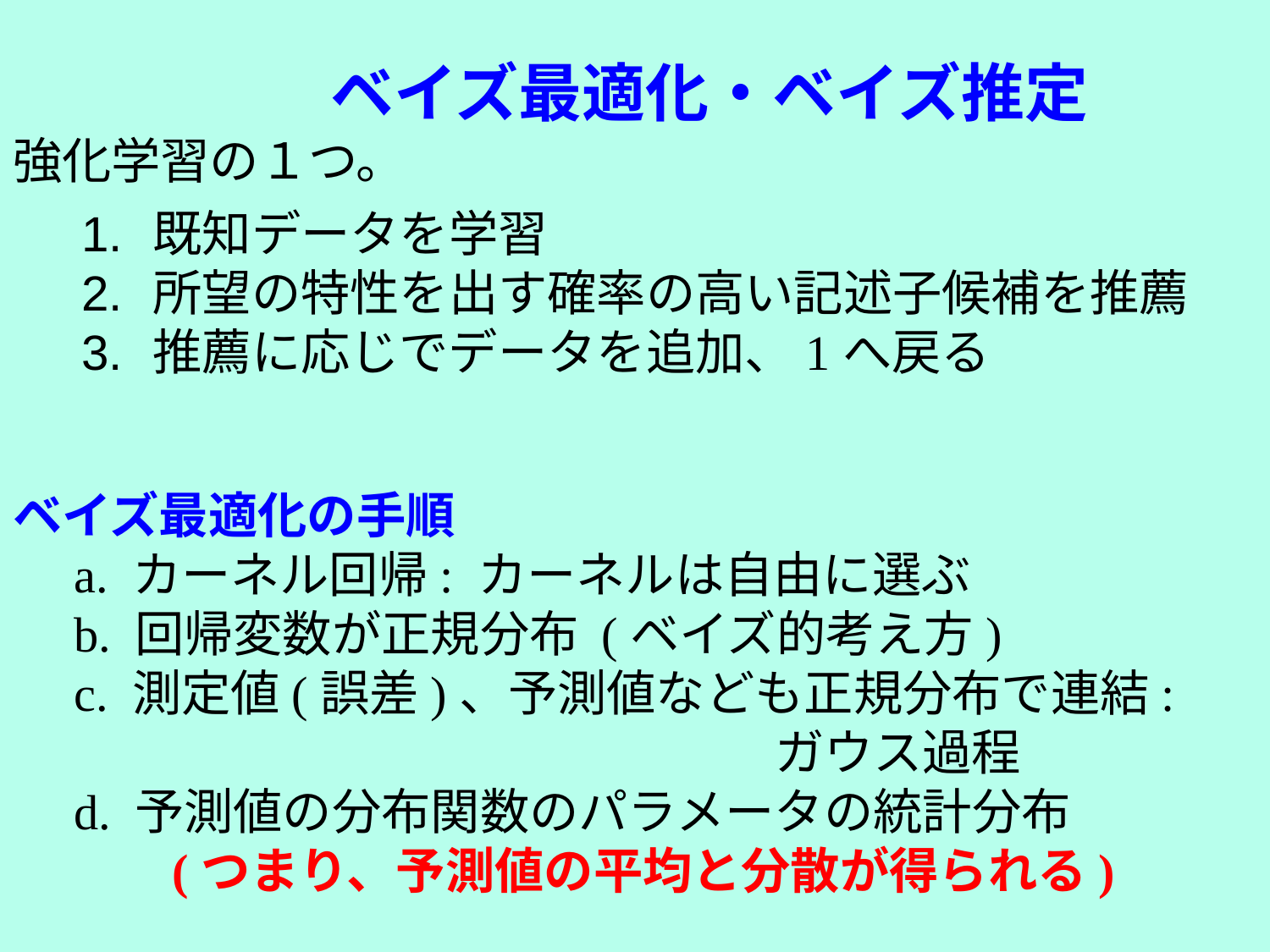

# ベイズ最適化・ベイズ推定 強化学習の１つ。 ベイズ最適化の手順 　a. カーネル回帰: カーネルは自由に選ぶ 　b. 回帰変数が正規分布 (ベイズ的考え方) 　c. 測定値(誤差)、予測値なども正規分布で連結: ガウス過程 　d. 予測値の分布関数のパラメータの統計分布 　　　(つまり、予測値の平均と分散が得られる)
既知データを学習
所望の特性を出す確率の高い記述子候補を推薦
推薦に応じでデータを追加、1へ戻る